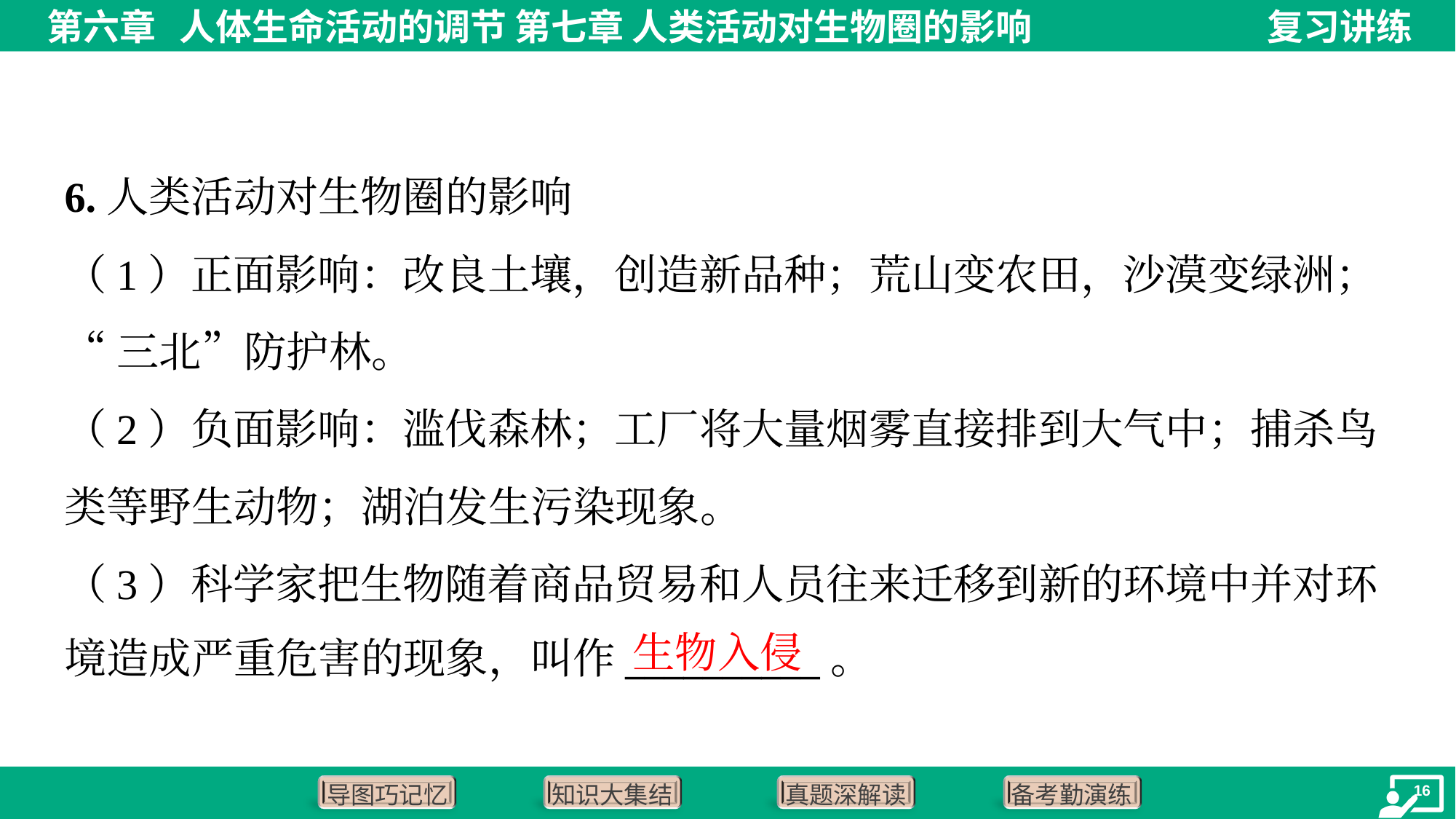

6.人类活动对生物圈的影响
（1）正面影响：改良土壤，创造新品种；荒山变农田，沙漠变绿洲；
“三北”防护林。
（2）负面影响：滥伐森林；工厂将大量烟雾直接排到大气中；捕杀鸟
类等野生动物；湖泊发生污染现象。
（3）科学家把生物随着商品贸易和人员往来迁移到新的环境中并对环
境造成严重危害的现象，叫作__________。
生物入侵